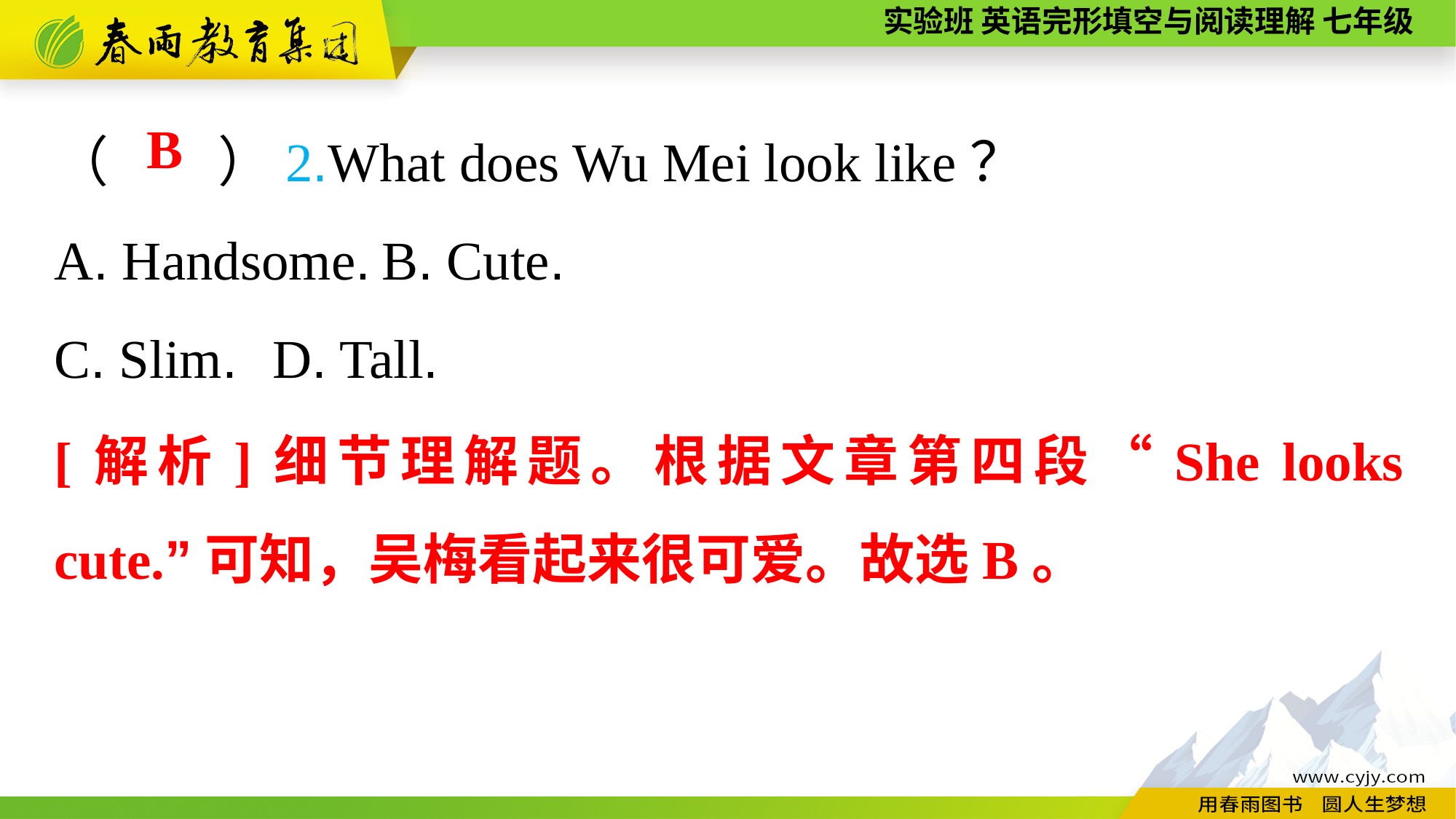

（　　）2.What does Wu Mei look like？
A. Handsome.	B. Cute.
C. Slim.	D. Tall.
B
[解析]细节理解题。根据文章第四段“She looks cute.”可知，吴梅看起来很可爱。故选B。